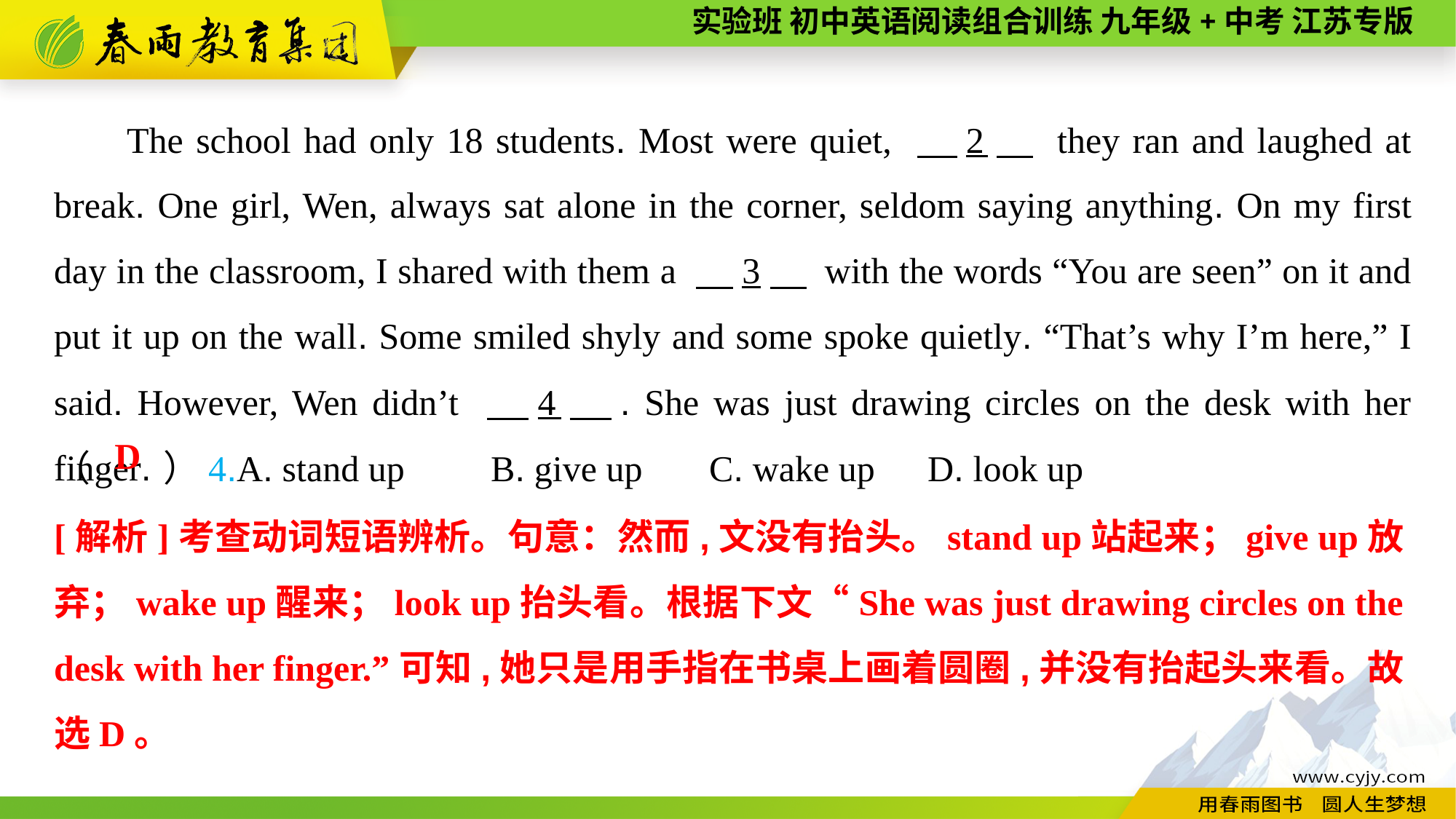

The school had only 18 students. Most were quiet, 　2　 they ran and laughed at break. One girl, Wen, always sat alone in the corner, seldom saying anything. On my first day in the classroom, I shared with them a 　3　 with the words “You are seen” on it and put it up on the wall. Some smiled shyly and some spoke quietly. “That’s why I’m here,” I said. However, Wen didn’t 　4　. She was just drawing circles on the desk with her finger.
（　　）4.A. stand up	B. give up	C. wake up	D. look up
D
[解析]考查动词短语辨析。句意：然而,文没有抬头。stand up站起来；give up放弃；wake up醒来；look up抬头看。根据下文“She was just drawing circles on the desk with her finger.”可知,她只是用手指在书桌上画着圆圈,并没有抬起头来看。故选D。